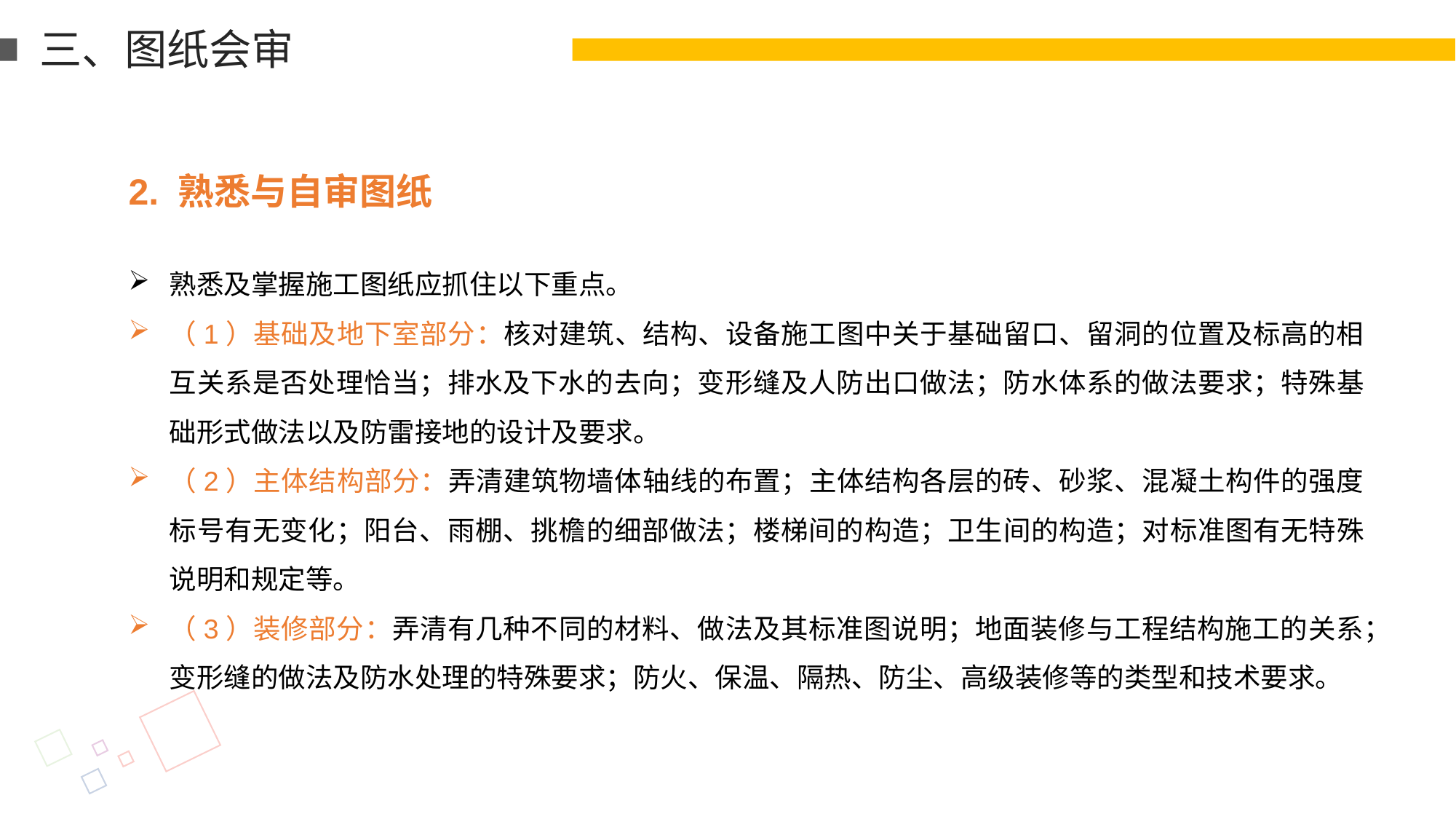

三、图纸会审
2. 熟悉与自审图纸
熟悉及掌握施工图纸应抓住以下重点。
（1）基础及地下室部分：核对建筑、结构、设备施工图中关于基础留口、留洞的位置及标高的相互关系是否处理恰当；排水及下水的去向；变形缝及人防出口做法；防水体系的做法要求；特殊基础形式做法以及防雷接地的设计及要求。
（2）主体结构部分：弄清建筑物墙体轴线的布置；主体结构各层的砖、砂浆、混凝土构件的强度标号有无变化；阳台、雨棚、挑檐的细部做法；楼梯间的构造；卫生间的构造；对标准图有无特殊说明和规定等。
（3）装修部分：弄清有几种不同的材料、做法及其标准图说明；地面装修与工程结构施工的关系；变形缝的做法及防水处理的特殊要求；防火、保温、隔热、防尘、高级装修等的类型和技术要求。